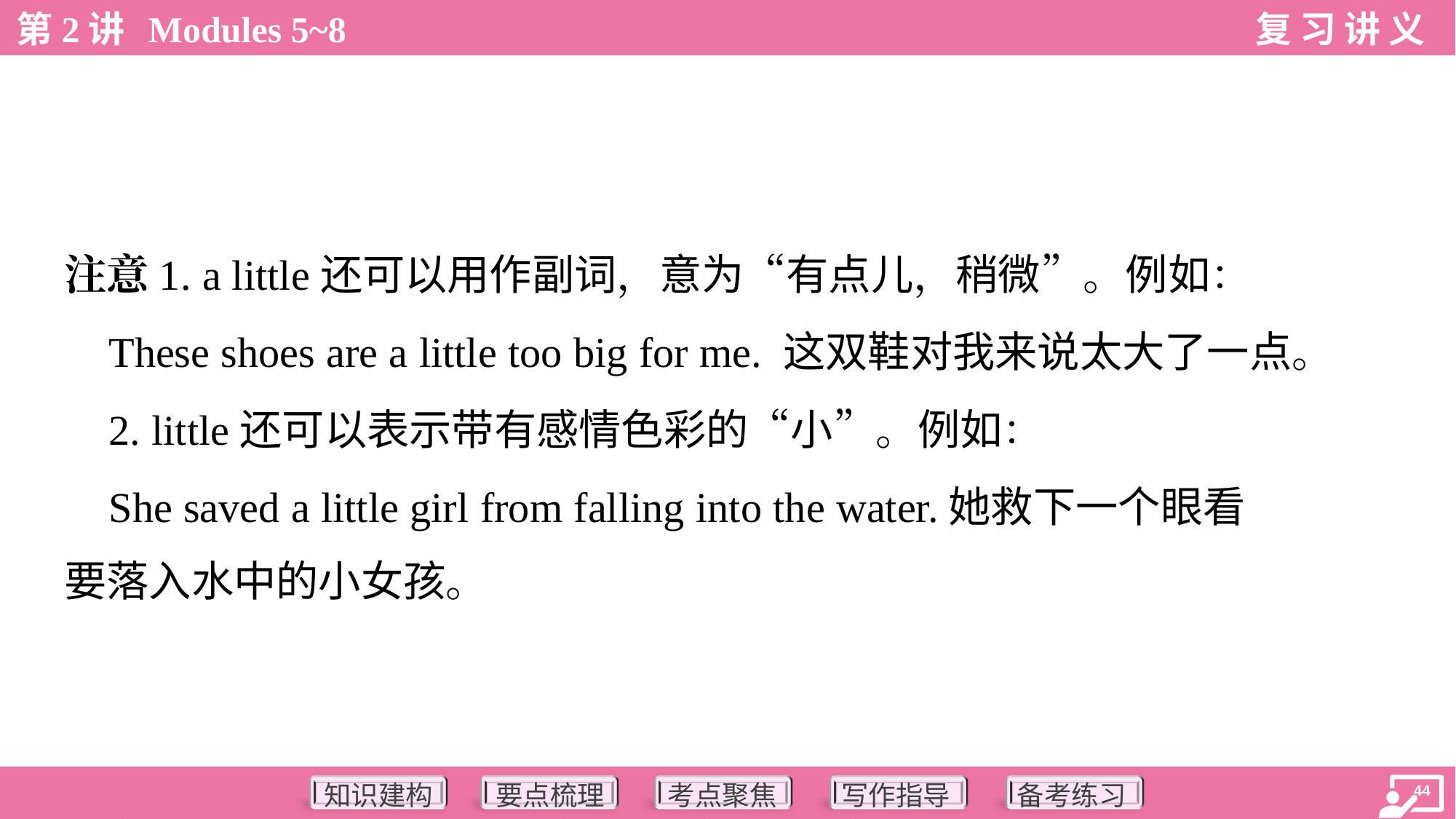

注意1. a little还可以用作副词，意为“有点儿，稍微”。例如：
    These shoes are a little too big for me. 这双鞋对我来说太大了一点。
    2. little还可以表示带有感情色彩的“小”。例如：
    She saved a little girl from falling into the water.她救下一个眼看
要落入水中的小女孩。